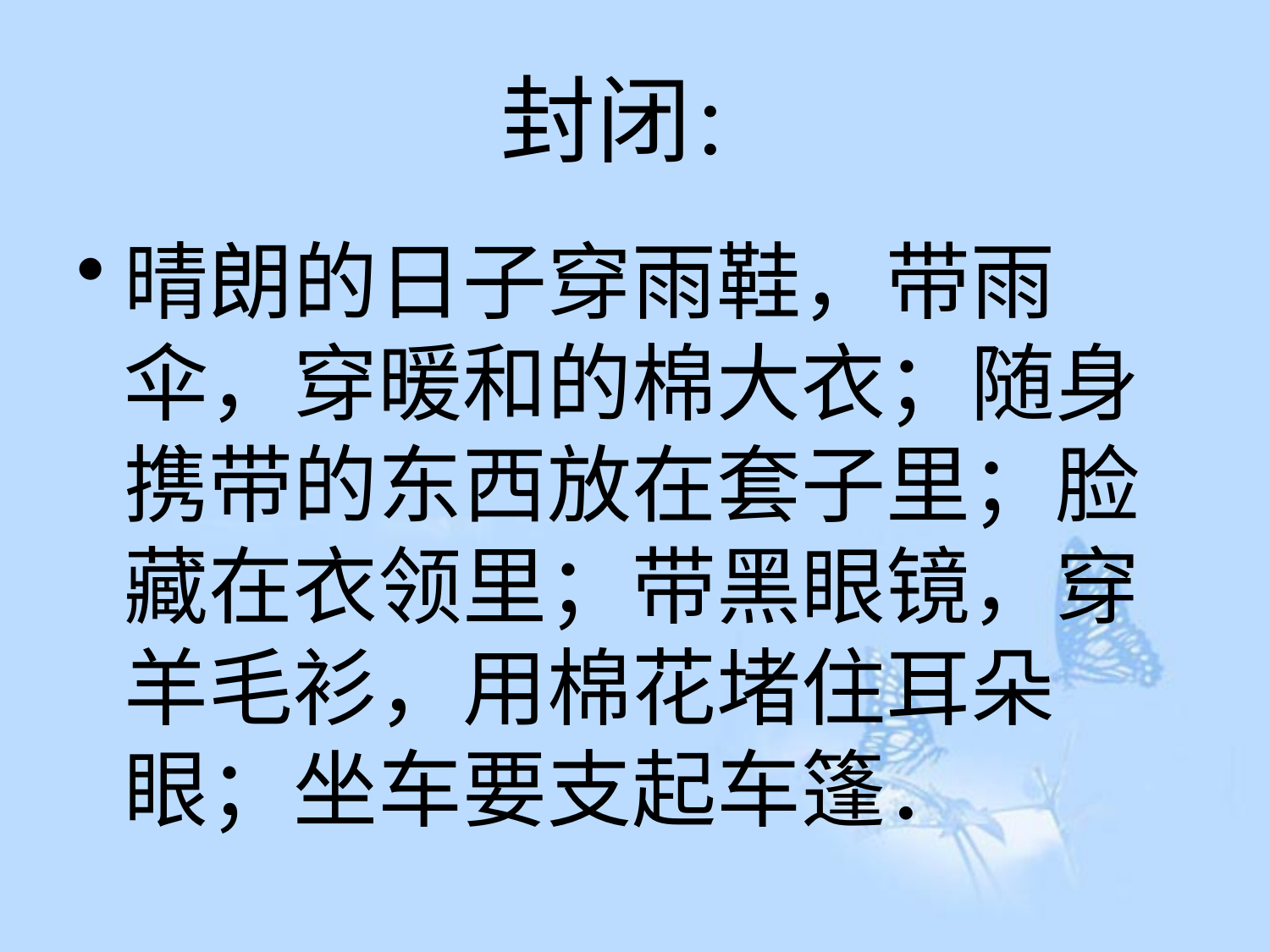

# 封闭：
晴朗的日子穿雨鞋，带雨伞，穿暖和的棉大衣；随身携带的东西放在套子里；脸藏在衣领里；带黑眼镜，穿羊毛衫，用棉花堵住耳朵眼；坐车要支起车篷．